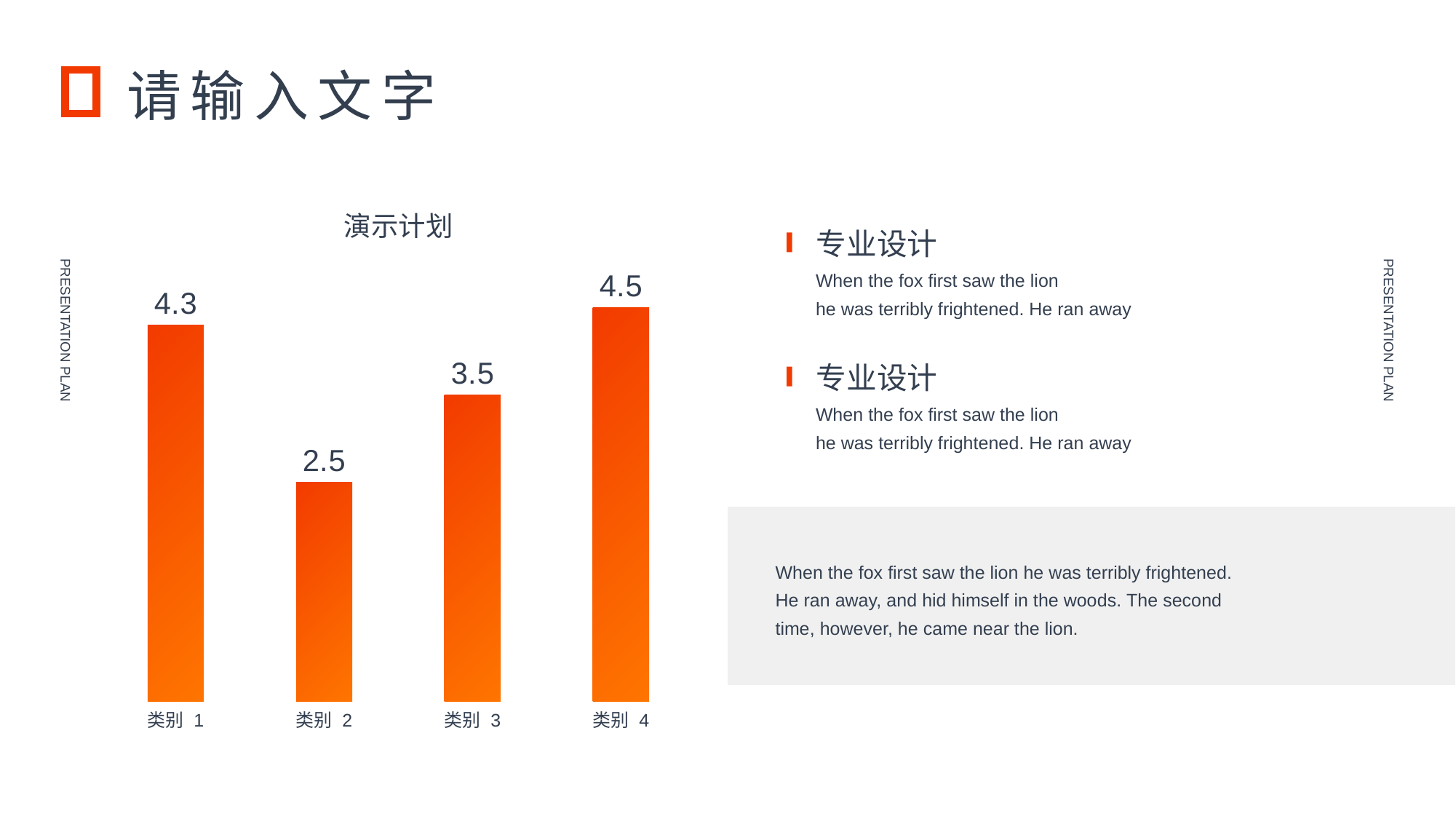

请输入文字

### Chart: 演示计划

| Category | 系列 1 |
|---|---|
| 类别 1 | 4.3 |
| 类别 2 | 2.5 |
| 类别 3 | 3.5 |
| 类别 4 | 4.5 |
专业设计
When the fox first saw the lion he was terribly frightened. He ran away

PRESENTATION PLAN
PRESENTATION PLAN
专业设计
When the fox first saw the lion he was terribly frightened. He ran away

When the fox first saw the lion he was terribly frightened. He ran away, and hid himself in the woods. The second time, however, he came near the lion.